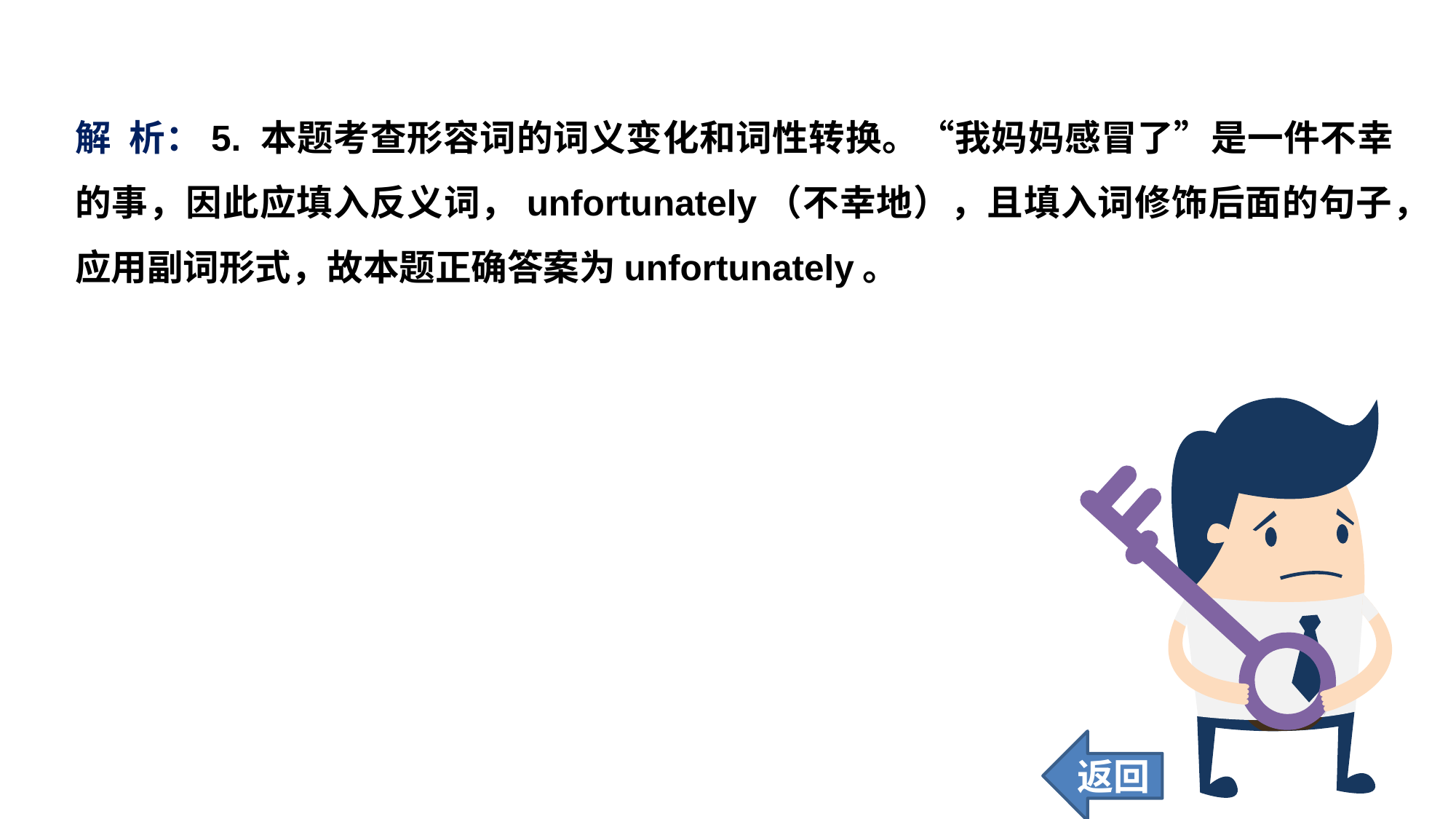

解  析：5. 本题考查形容词的词义变化和词性转换。“我妈妈感冒了”是一件不幸的事，因此应填入反义词，unfortunately（不幸地），且填入词修饰后面的句子，应用副词形式，故本题正确答案为unfortunately。

返回
117